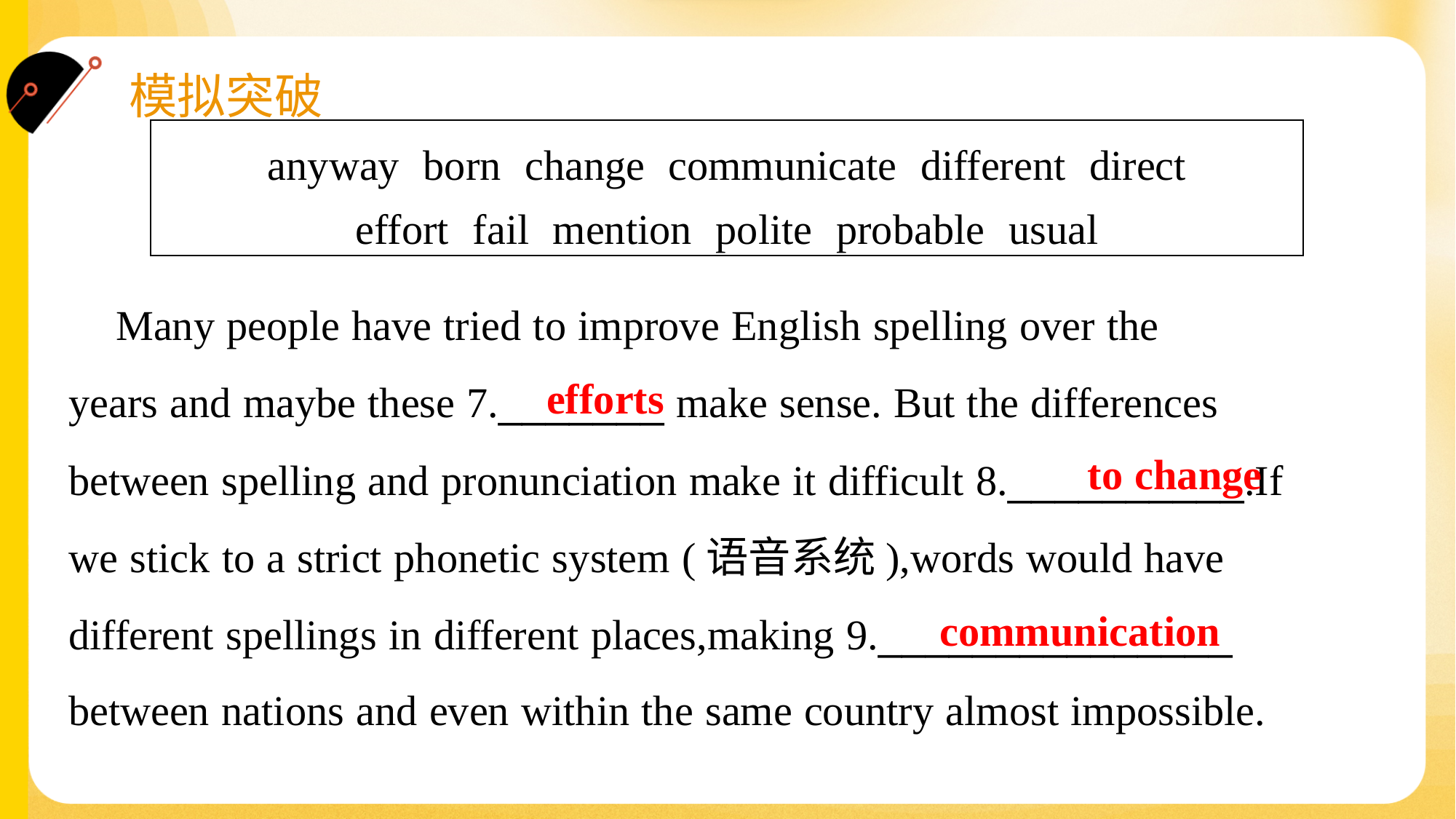

| anyway born change communicate different direct effort fail mention polite probable usual |
| --- |
    Many people have tried to improve English spelling over the
years and maybe these 7._______ make sense. But the differences
between spelling and pronunciation make it difficult 8.__________.If
we stick to a strict phonetic system (语音系统),words would have
different spellings in different places,making 9._______________
between nations and even within the same country almost impossible.#1.1.4
efforts
to change
communication